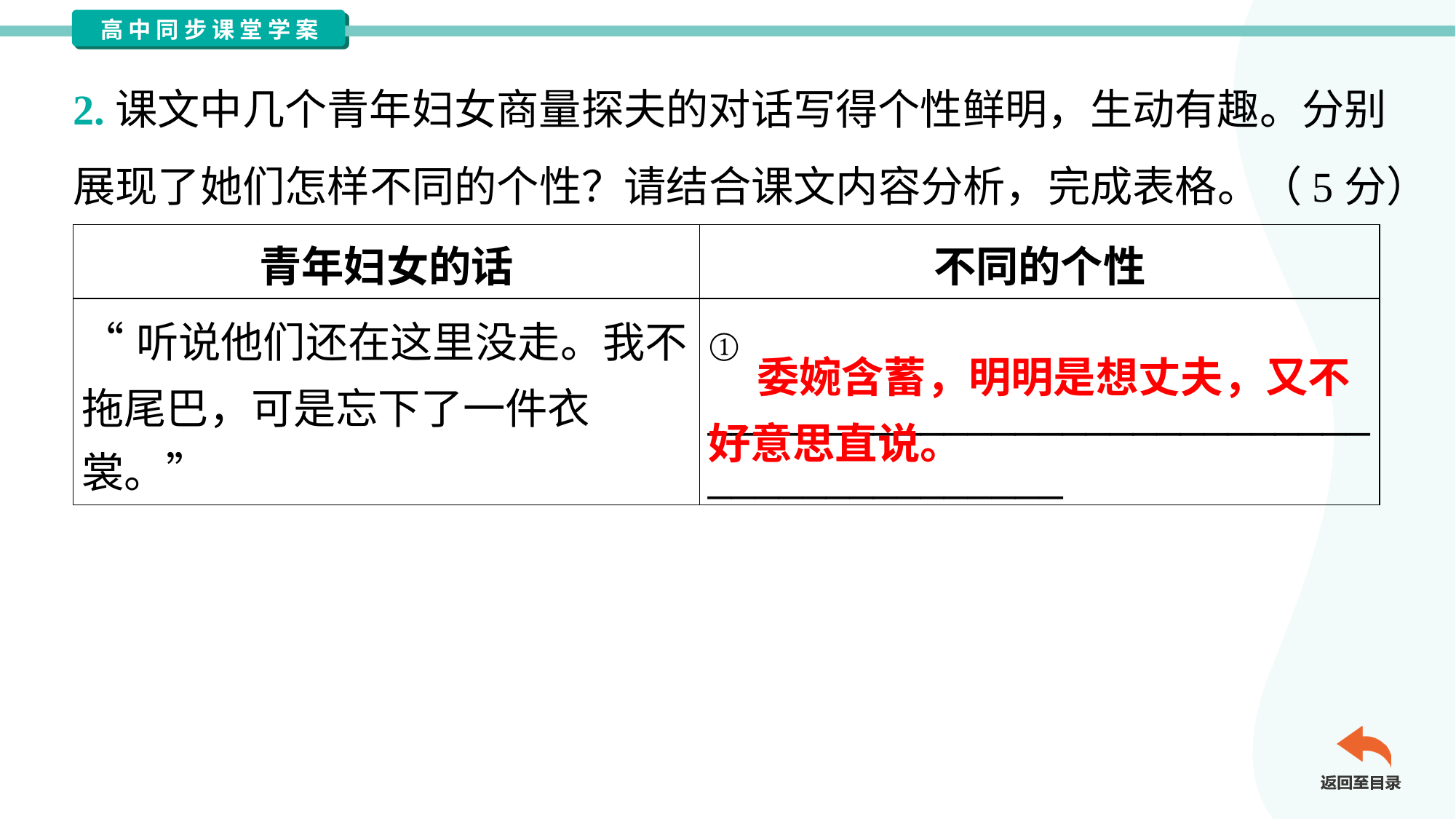

2.课文中几个青年妇女商量探夫的对话写得个性鲜明，生动有趣。分别
展现了她们怎样不同的个性？请结合课文内容分析，完成表格。（5分）
| 青年妇女的话 | 不同的个性 |
| --- | --- |
| “听说他们还在这里没走。我不 拖尾巴，可是忘下了一件衣 裳。” | ① \_\_\_\_\_\_\_\_\_\_\_\_\_\_\_\_\_\_\_\_\_\_\_\_\_\_\_\_ \_\_\_\_\_\_\_\_\_\_\_\_\_\_\_ |
    委婉含蓄，明明是想丈夫，又不好意思直说。